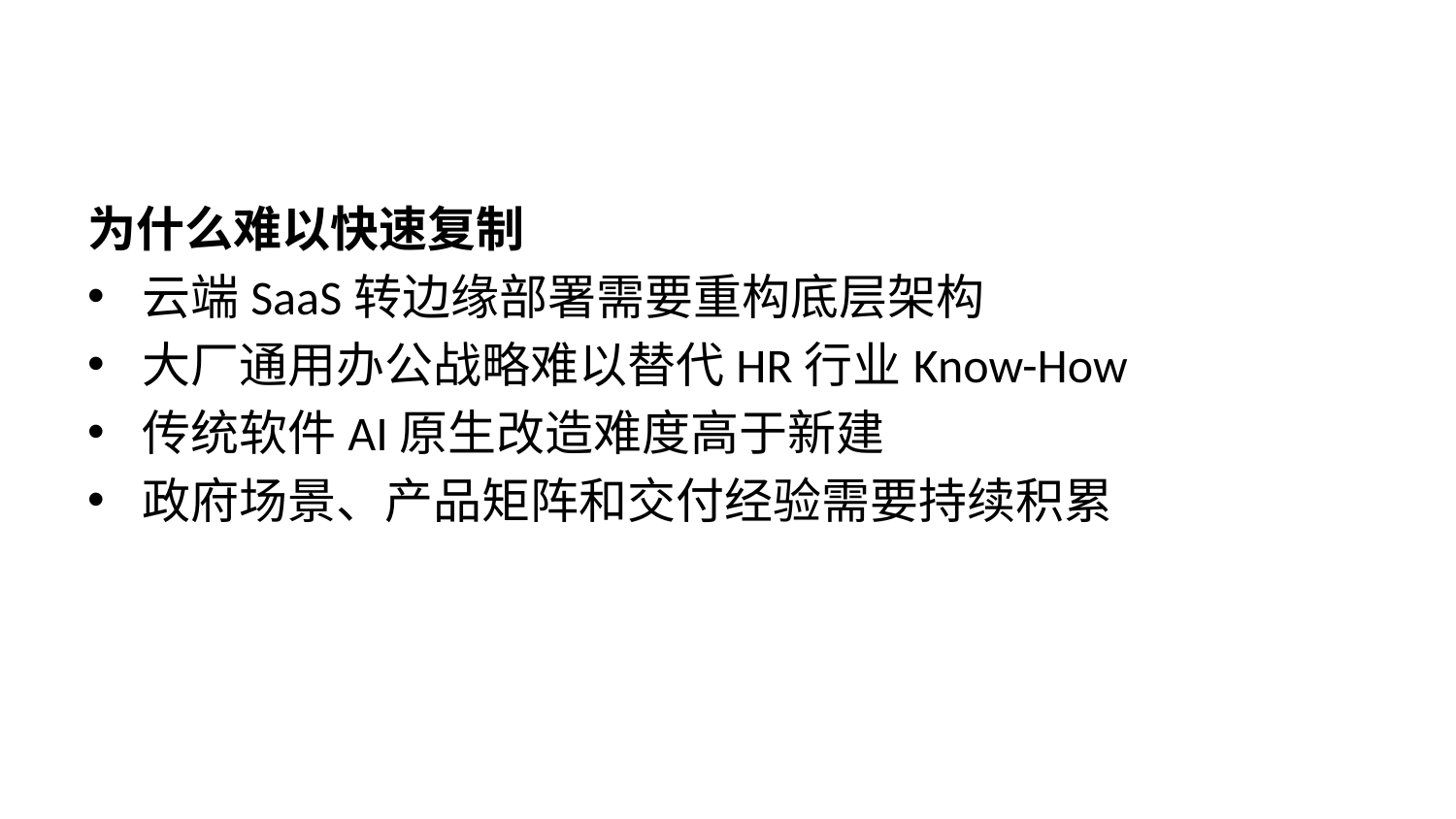

为什么难以快速复制
云端SaaS转边缘部署需要重构底层架构
大厂通用办公战略难以替代HR行业Know-How
传统软件AI原生改造难度高于新建
政府场景、产品矩阵和交付经验需要持续积累